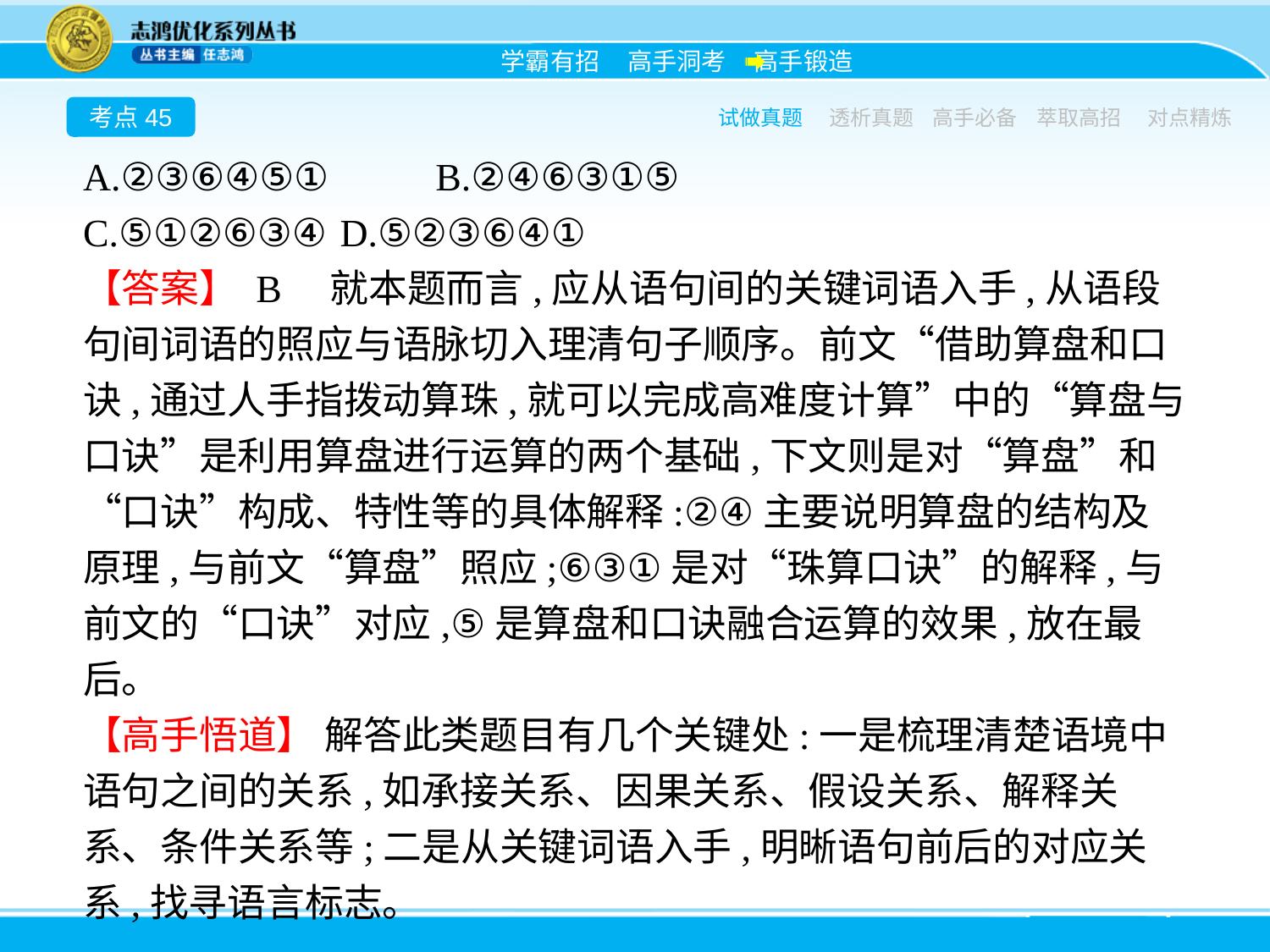

考点45
试做真题
透析真题
高手必备
萃取高招
对点精炼
A.②③⑥④⑤①　	B.②④⑥③①⑤
C.⑤①②⑥③④	D.⑤②③⑥④①
【答案】 B　就本题而言,应从语句间的关键词语入手,从语段句间词语的照应与语脉切入理清句子顺序。前文“借助算盘和口诀,通过人手指拨动算珠,就可以完成高难度计算”中的“算盘与口诀”是利用算盘进行运算的两个基础,下文则是对“算盘”和“口诀”构成、特性等的具体解释:②④主要说明算盘的结构及原理,与前文“算盘”照应;⑥③①是对“珠算口诀”的解释,与前文的“口诀”对应,⑤是算盘和口诀融合运算的效果,放在最后。
【高手悟道】 解答此类题目有几个关键处:一是梳理清楚语境中语句之间的关系,如承接关系、因果关系、假设关系、解释关系、条件关系等;二是从关键词语入手,明晰语句前后的对应关系,找寻语言标志。